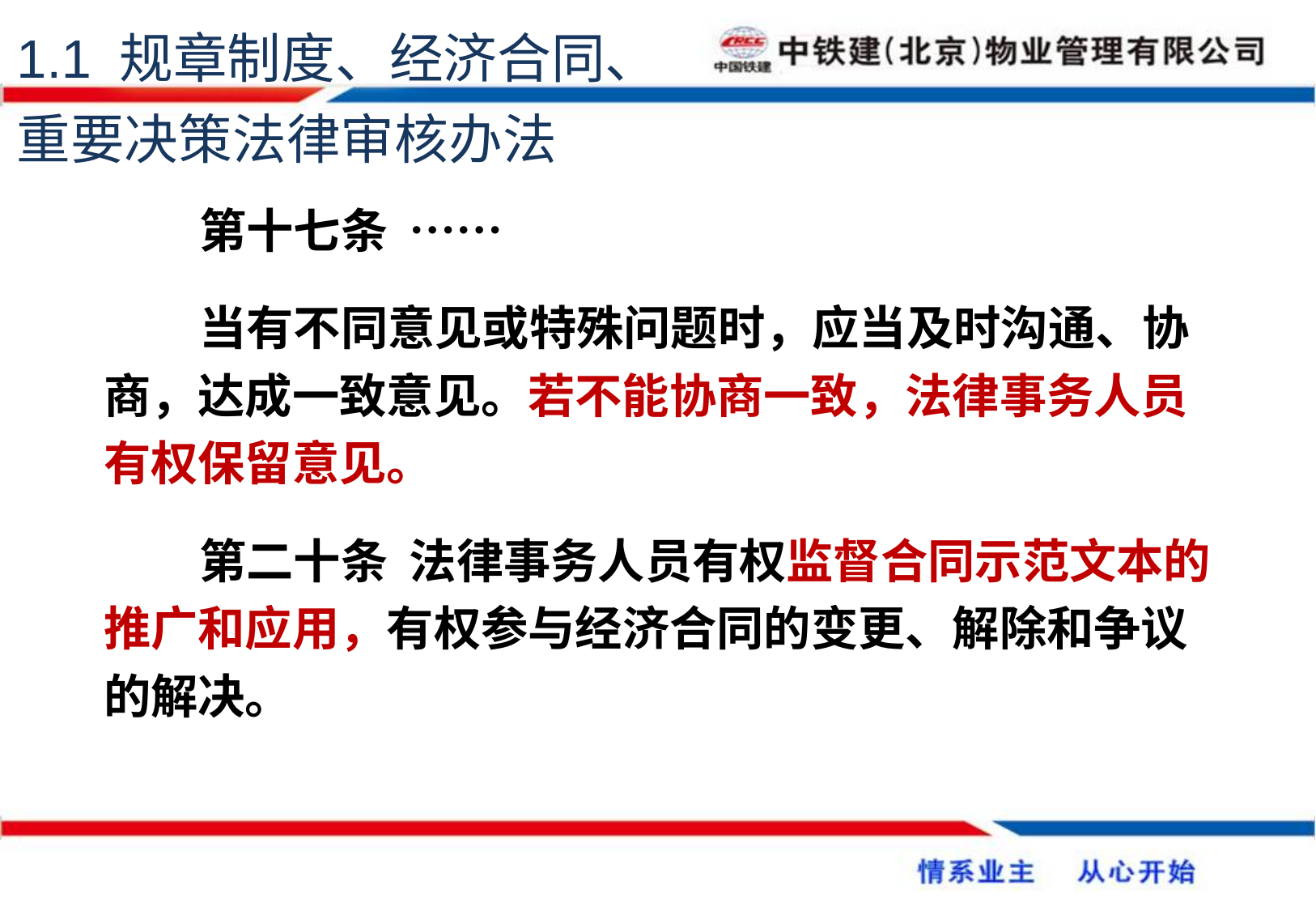

1.1 规章制度、经济合同、重要决策法律审核办法
第十七条  ……
当有不同意见或特殊问题时，应当及时沟通、协商，达成一致意见。若不能协商一致，法律事务人员有权保留意见。
第二十条  法律事务人员有权监督合同示范文本的推广和应用，有权参与经济合同的变更、解除和争议的解决。
16